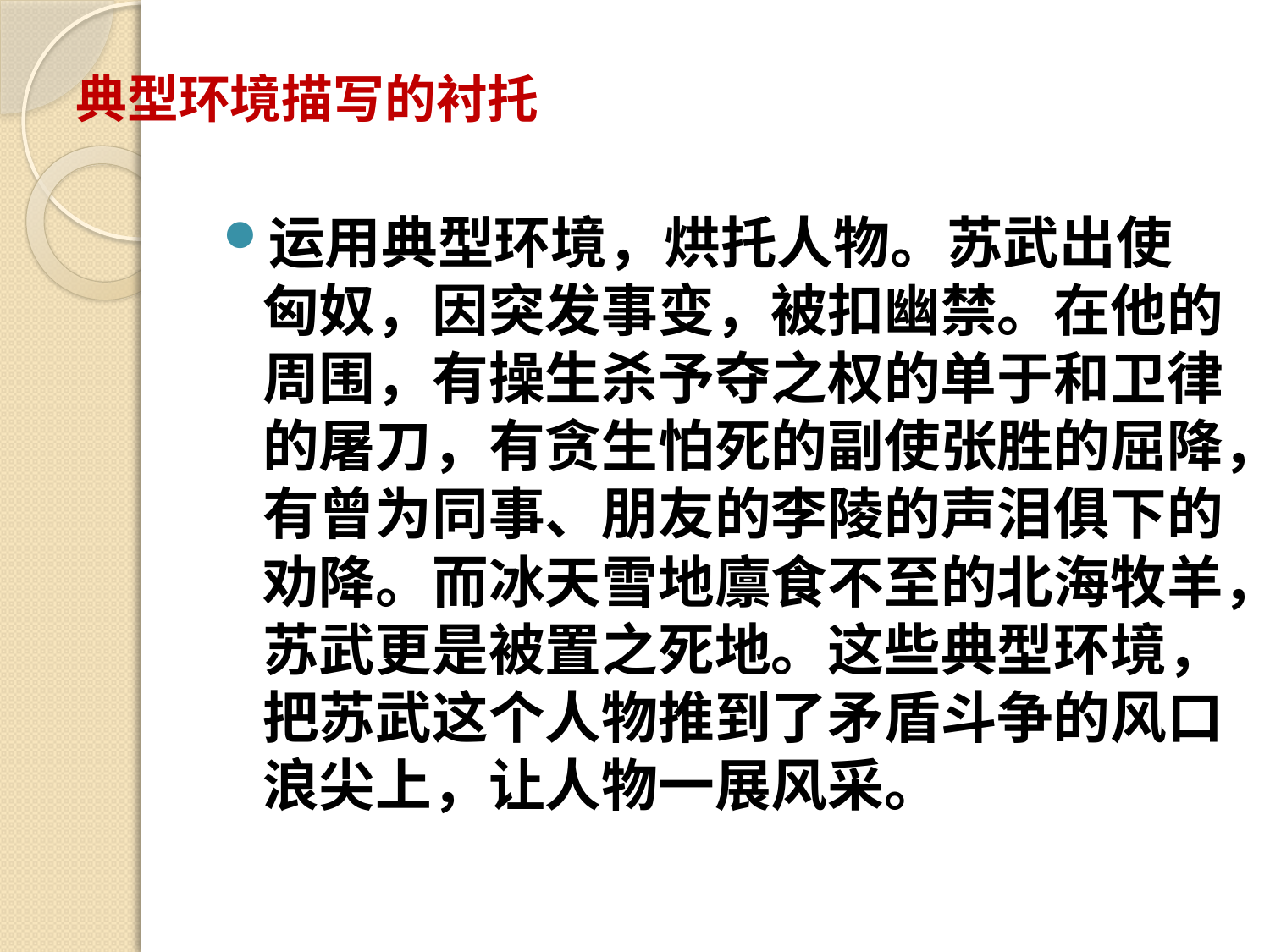

# 典型环境描写的衬托
运用典型环境，烘托人物。苏武出使匈奴，因突发事变，被扣幽禁。在他的周围，有操生杀予夺之权的单于和卫律的屠刀，有贪生怕死的副使张胜的屈降，有曾为同事、朋友的李陵的声泪俱下的劝降。而冰天雪地廪食不至的北海牧羊，苏武更是被置之死地。这些典型环境，把苏武这个人物推到了矛盾斗争的风口浪尖上，让人物一展风采。